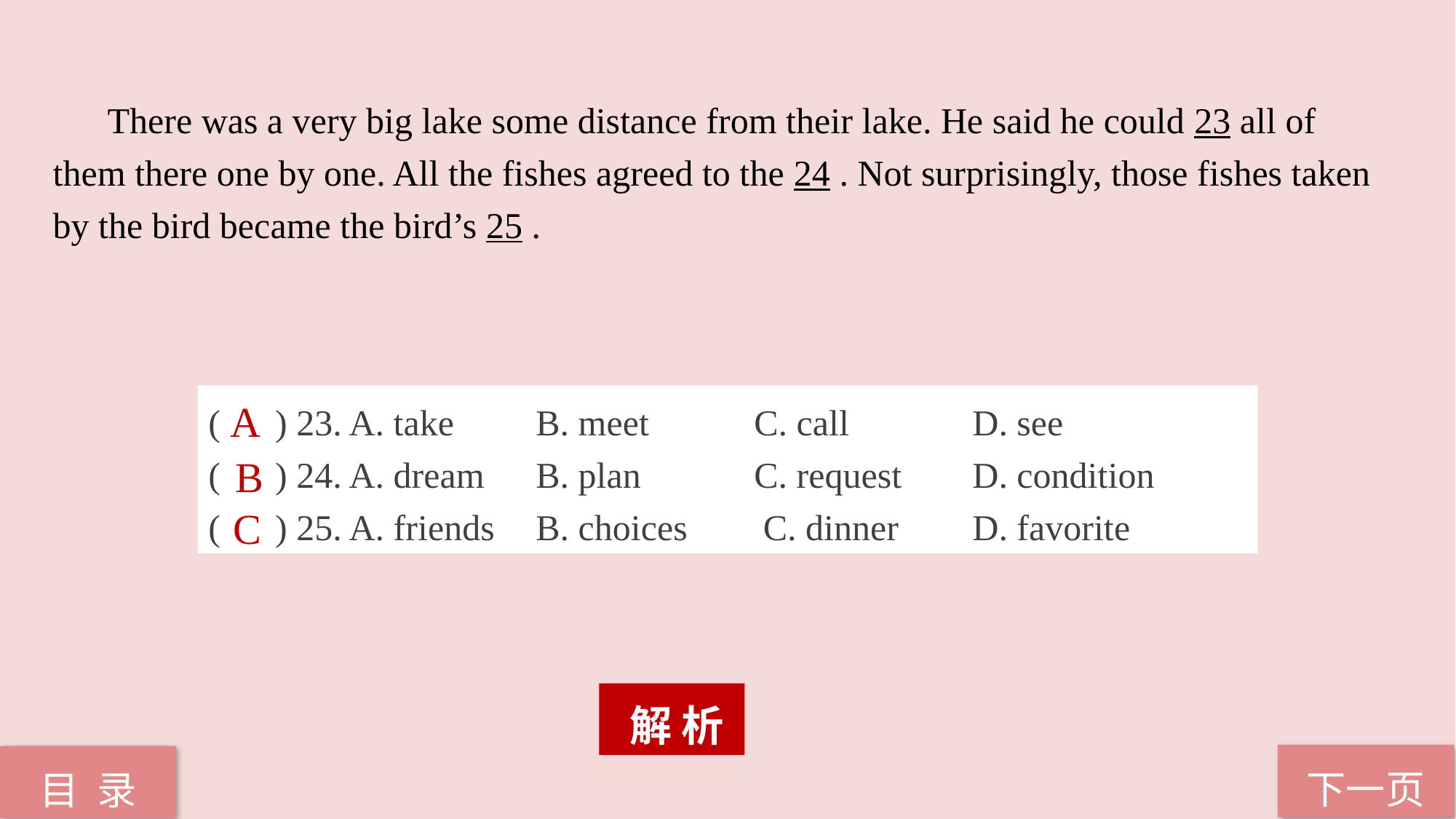

There was a very big lake some distance from their lake. He said he could 23 all of them there one by one. All the fishes agreed to the 24 . Not surprisingly, those fishes taken by the bird became the bird’s 25 .
(      ) 23. A. take 	B. meet 	C. call 		D. see
(      ) 24. A. dream 	B. plan 	C. request 	D. condition
(      ) 25. A. friends 	B. choices	 C. dinner 	D. favorite
A
B
C
 解 析